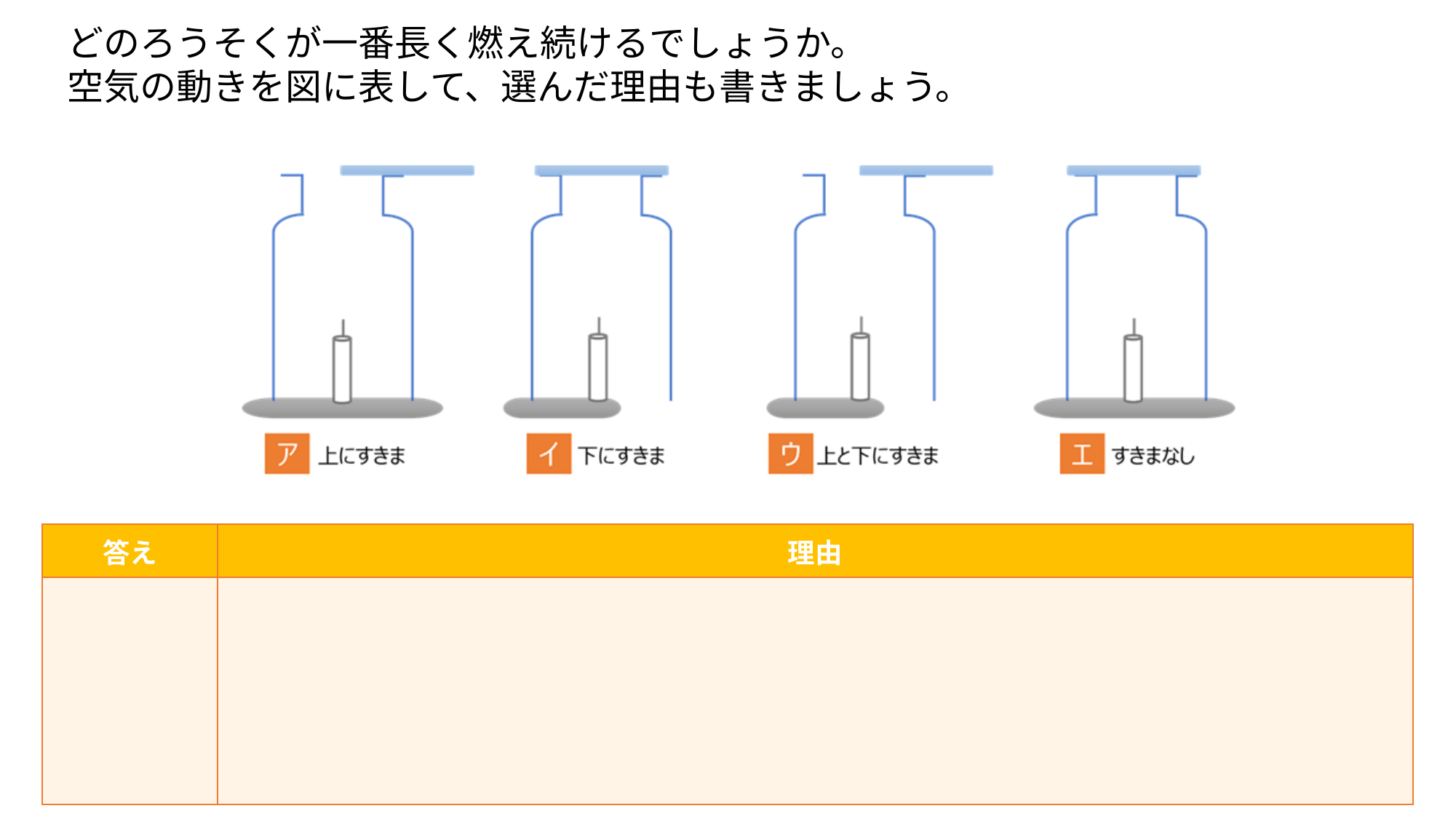

どのろうそくが一番長く燃え続けるでしょうか。
空気の動きを図に表して、選んだ理由も書きましょう。
| 答え | 理由 |
| --- | --- |
|  |  |